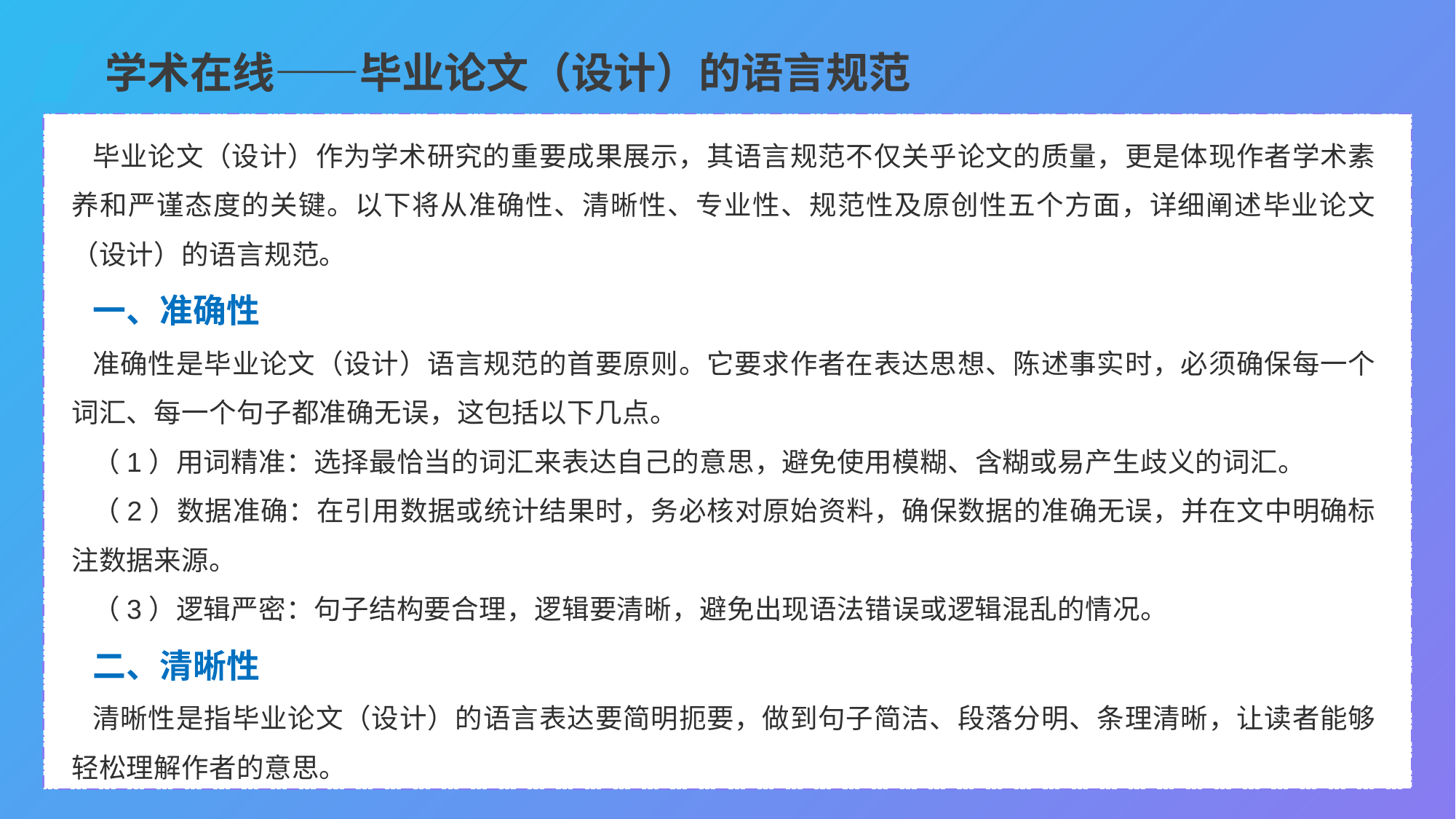

学术在线——毕业论文（设计）的语言规范

毕业论文（设计）作为学术研究的重要成果展示，其语言规范不仅关乎论文的质量，更是体现作者学术素养和严谨态度的关键。以下将从准确性、清晰性、专业性、规范性及原创性五个方面，详细阐述毕业论文（设计）的语言规范。
一、准确性
准确性是毕业论文（设计）语言规范的首要原则。它要求作者在表达思想、陈述事实时，必须确保每一个词汇、每一个句子都准确无误，这包括以下几点。
（1）用词精准：选择最恰当的词汇来表达自己的意思，避免使用模糊、含糊或易产生歧义的词汇。
（2）数据准确：在引用数据或统计结果时，务必核对原始资料，确保数据的准确无误，并在文中明确标注数据来源。
（3）逻辑严密：句子结构要合理，逻辑要清晰，避免出现语法错误或逻辑混乱的情况。
二、清晰性
清晰性是指毕业论文（设计）的语言表达要简明扼要，做到句子简洁、段落分明、条理清晰，让读者能够轻松理解作者的意思。